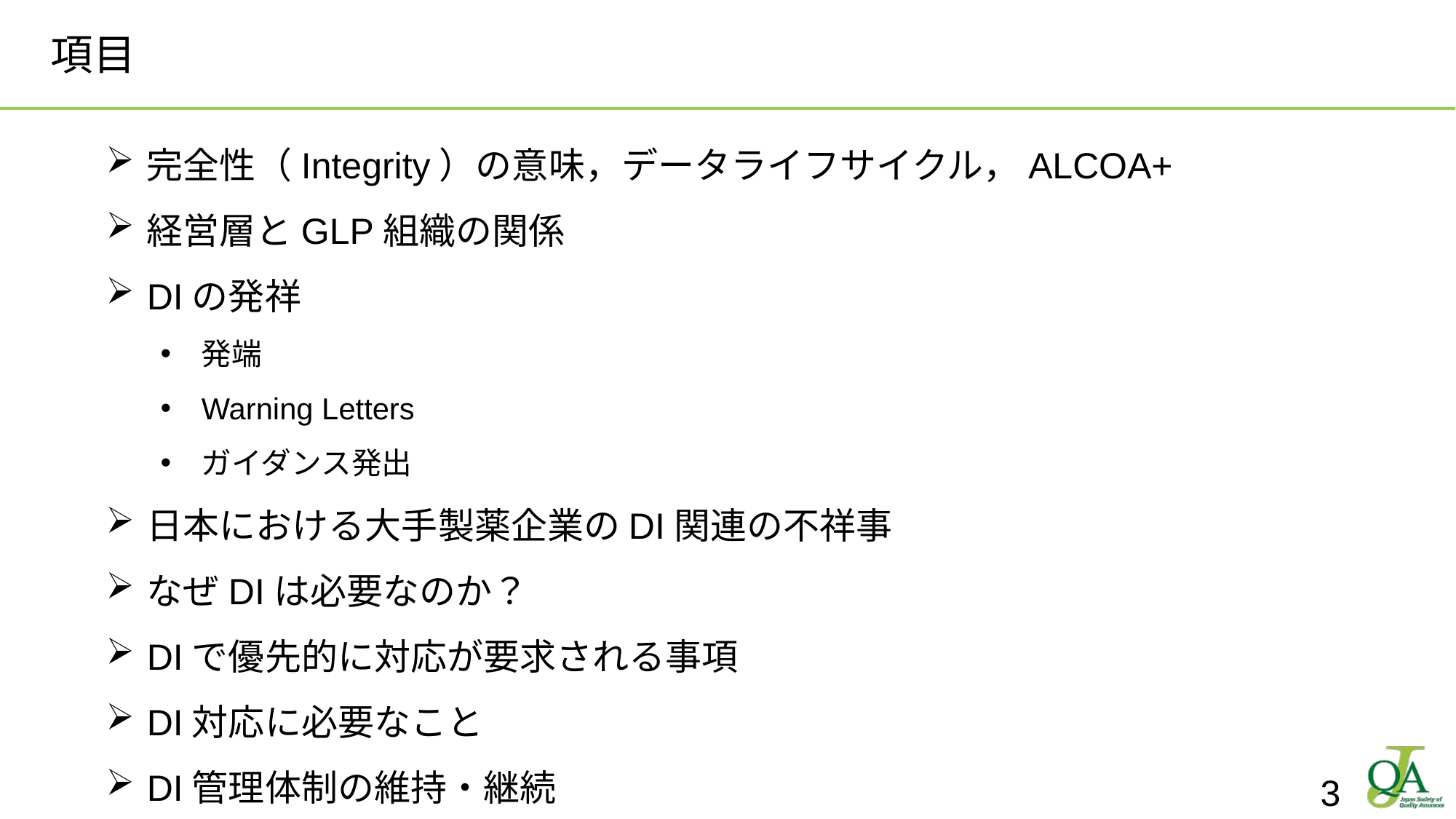

# 項目
完全性（Integrity）の意味，データライフサイクル，ALCOA+
経営層とGLP組織の関係
DIの発祥
発端
Warning Letters
ガイダンス発出
日本における大手製薬企業のDI関連の不祥事
なぜDIは必要なのか？
DIで優先的に対応が要求される事項
DI対応に必要なこと
DI管理体制の維持・継続